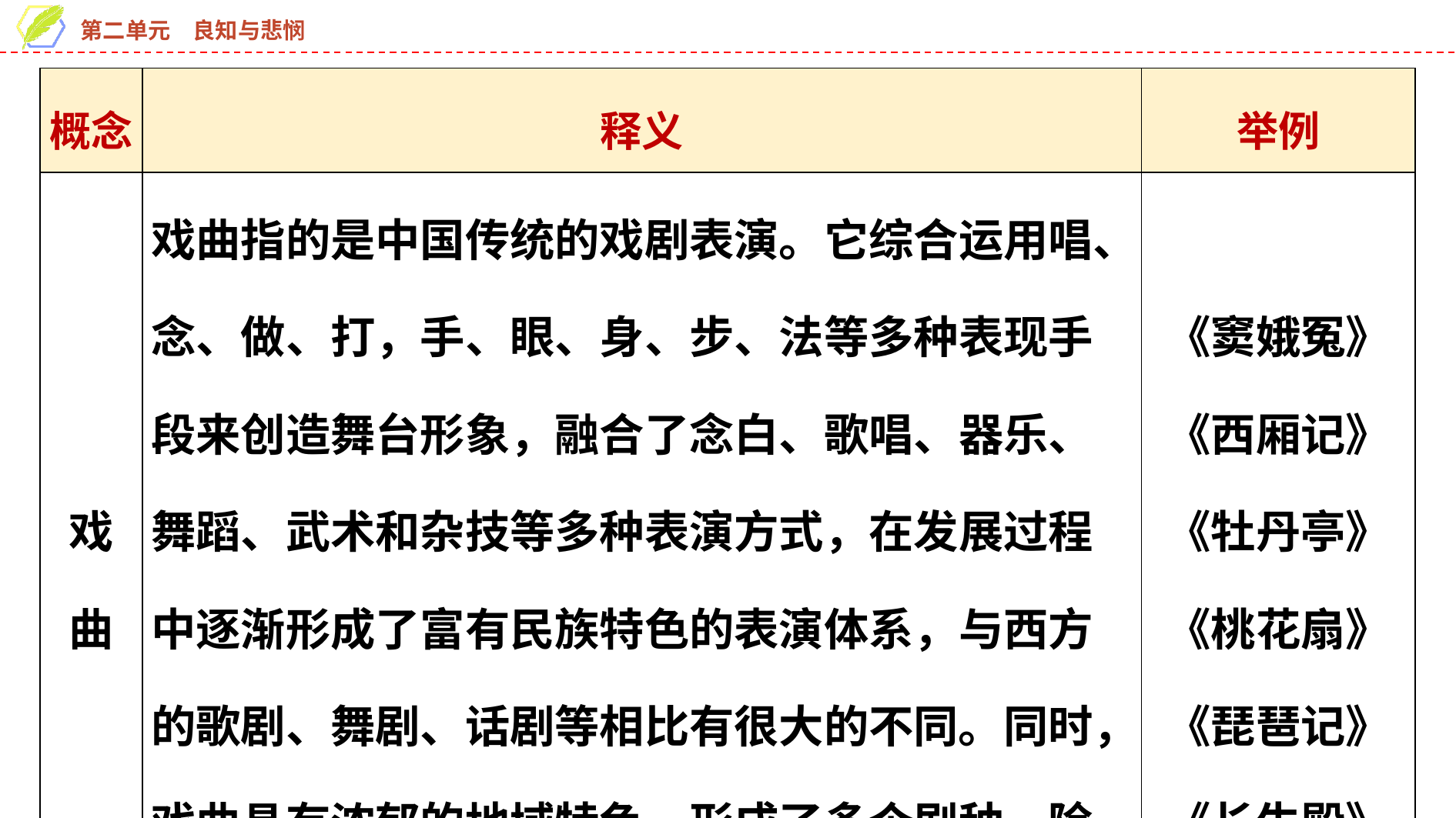

| 概念 | 释义 | 举例 |
| --- | --- | --- |
| 戏曲 | 戏曲指的是中国传统的戏剧表演。它综合运用唱、念、做、打，手、眼、身、步、法等多种表现手段来创造舞台形象，融合了念白、歌唱、器乐、舞蹈、武术和杂技等多种表演方式，在发展过程中逐渐形成了富有民族特色的表演体系，与西方的歌剧、舞剧、话剧等相比有很大的不同。同时，戏曲具有浓郁的地域特色，形成了多个剧种，除了京剧以外，还有豫剧、越剧、黄梅戏、秦腔等 | 《窦娥冤》 《西厢记》 《牡丹亭》 《桃花扇》 《琵琶记》 《长生殿》 |